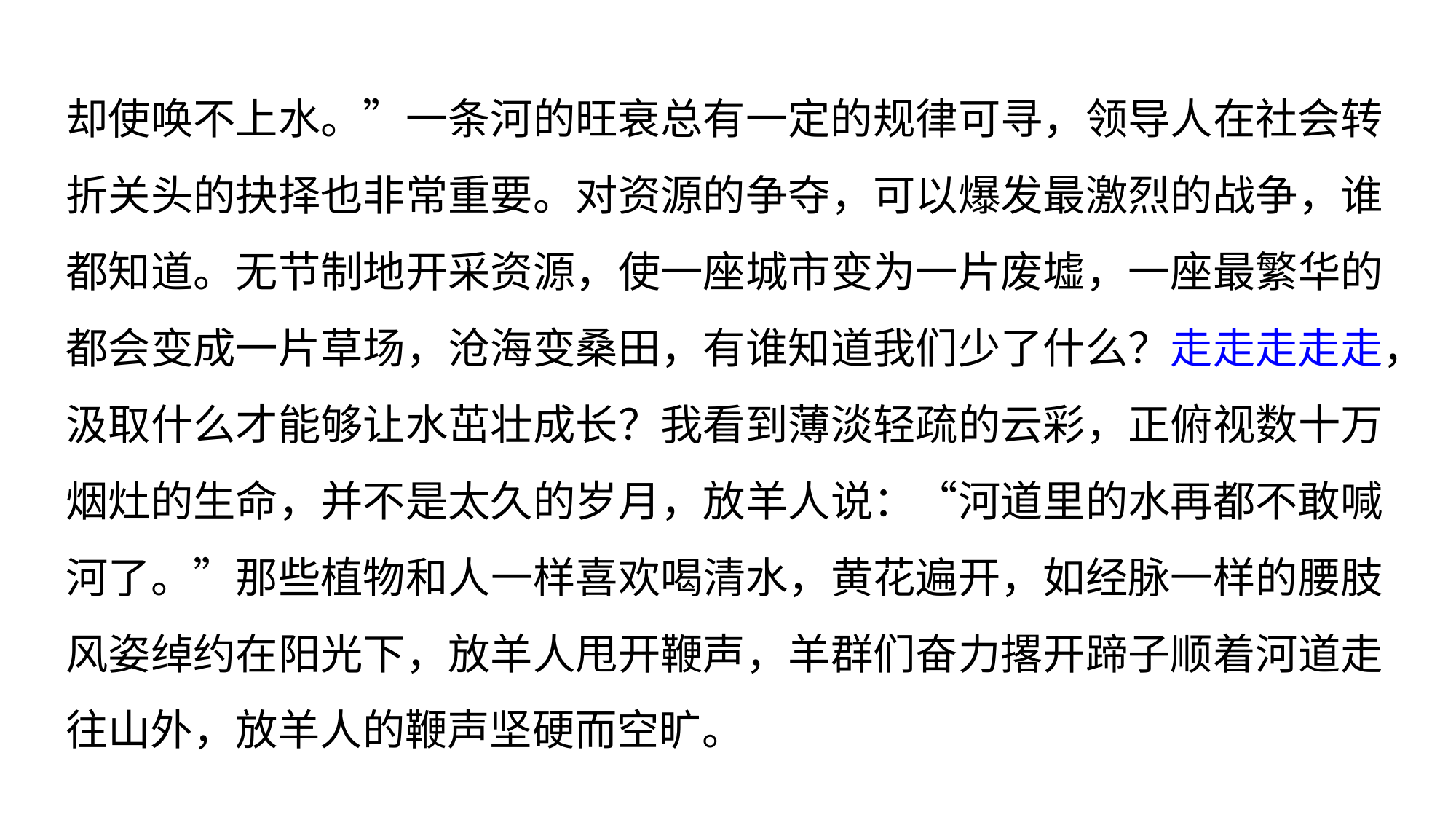

却使唤不上水。”一条河的旺衰总有一定的规律可寻，领导人在社会转折关头的抉择也非常重要。对资源的争夺，可以爆发最激烈的战争，谁都知道。无节制地开采资源，使一座城市变为一片废墟，一座最繁华的都会变成一片草场，沧海变桑田，有谁知道我们少了什么？走走走走走，汲取什么才能够让水茁壮成长？我看到薄淡轻疏的云彩，正俯视数十万烟灶的生命，并不是太久的岁月，放羊人说：“河道里的水再都不敢喊河了。”那些植物和人一样喜欢喝清水，黄花遍开，如经脉一样的腰肢风姿绰约在阳光下，放羊人甩开鞭声，羊群们奋力撂开蹄子顺着河道走往山外，放羊人的鞭声坚硬而空旷。